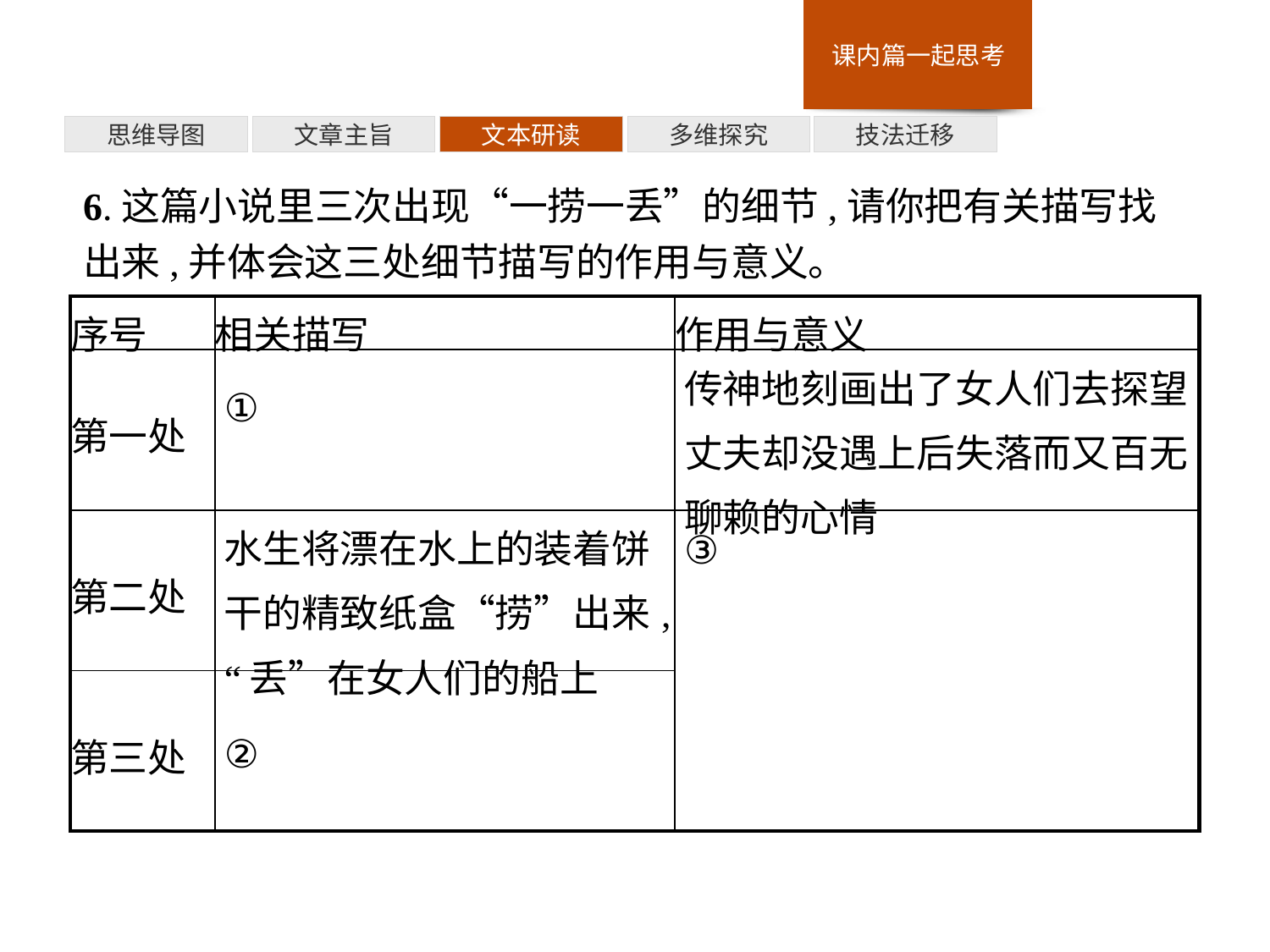

多维探究
思维导图
文章主旨
文本研读
技法迁移
6.这篇小说里三次出现“一捞一丢”的细节,请你把有关描写找出来,并体会这三处细节描写的作用与意义。
| 序号 | 相关描写 | 作用与意义 |
| --- | --- | --- |
| 第一处 | ① | 传神地刻画出了女人们去探望丈夫却没遇上后失落而又百无聊赖的心情 |
| 第二处 | 水生将漂在水上的装着饼干的精致纸盒“捞”出来,“丢”在女人们的船上 | ③ |
| 第三处 | ② |  |